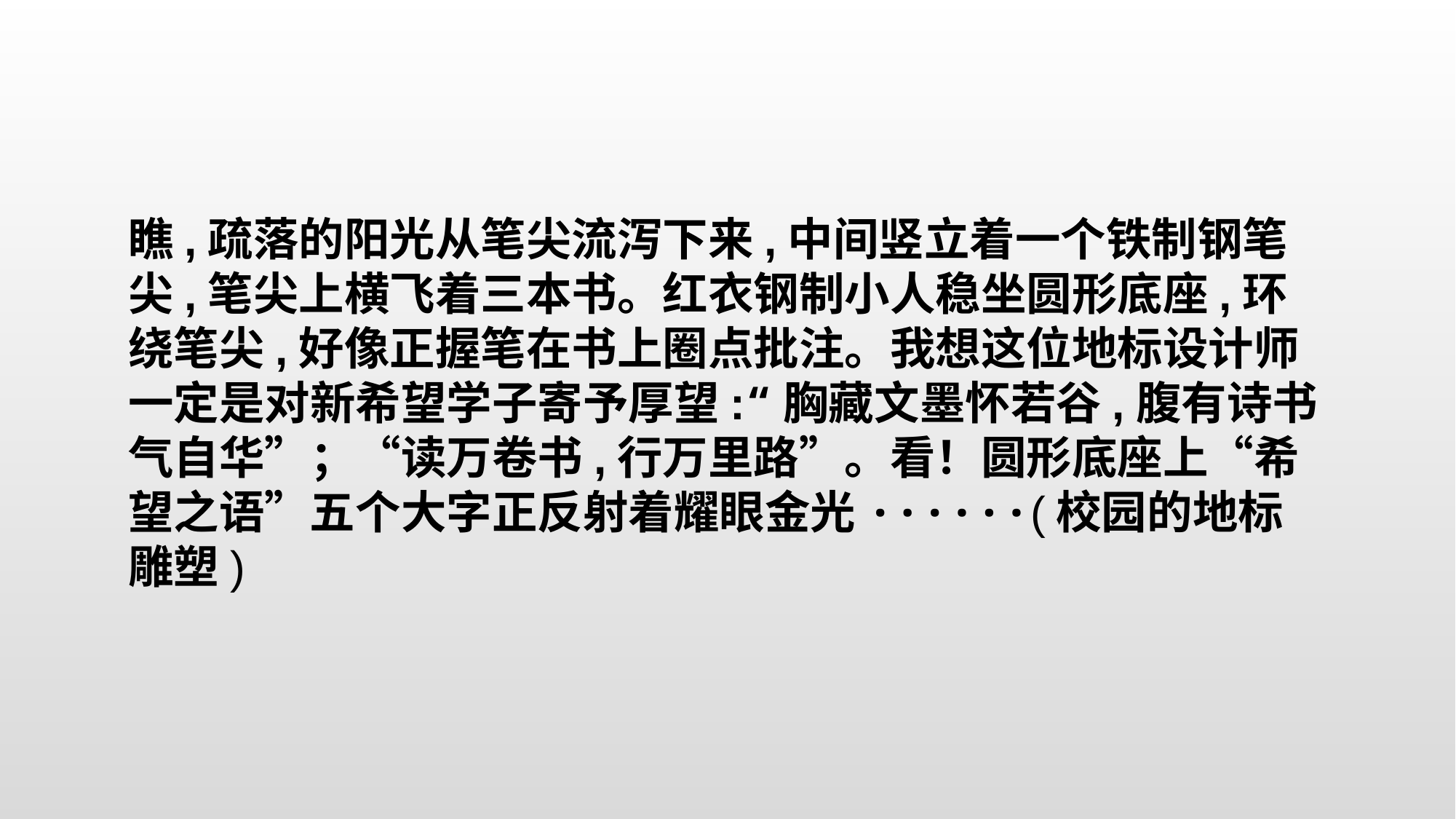

瞧,疏落的阳光从笔尖流泻下来,中间竖立着一个铁制钢笔尖,笔尖上横飞着三本书。红衣钢制小人稳坐圆形底座,环绕笔尖,好像正握笔在书上圈点批注。我想这位地标设计师一定是对新希望学子寄予厚望:“胸藏文墨怀若谷,腹有诗书气自华”；“读万卷书,行万里路”。看！圆形底座上“希望之语”五个大字正反射着耀眼金光······(校园的地标雕塑)